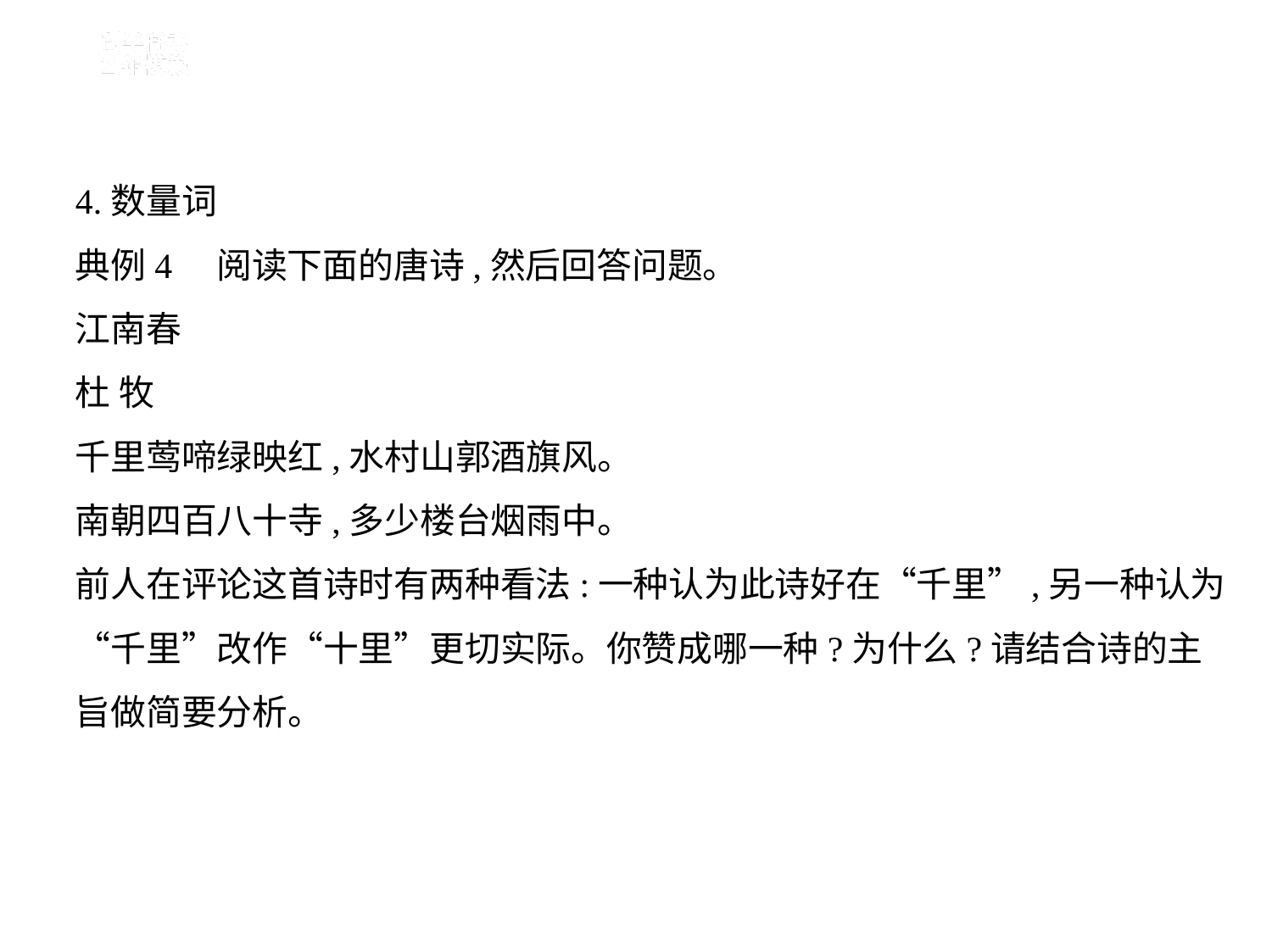

4.数量词
典例4　阅读下面的唐诗,然后回答问题。
江南春
杜 牧
千里莺啼绿映红,水村山郭酒旗风。
南朝四百八十寺,多少楼台烟雨中。
前人在评论这首诗时有两种看法:一种认为此诗好在“千里”,另一种认为
“千里”改作“十里”更切实际。你赞成哪一种?为什么?请结合诗的主
旨做简要分析。